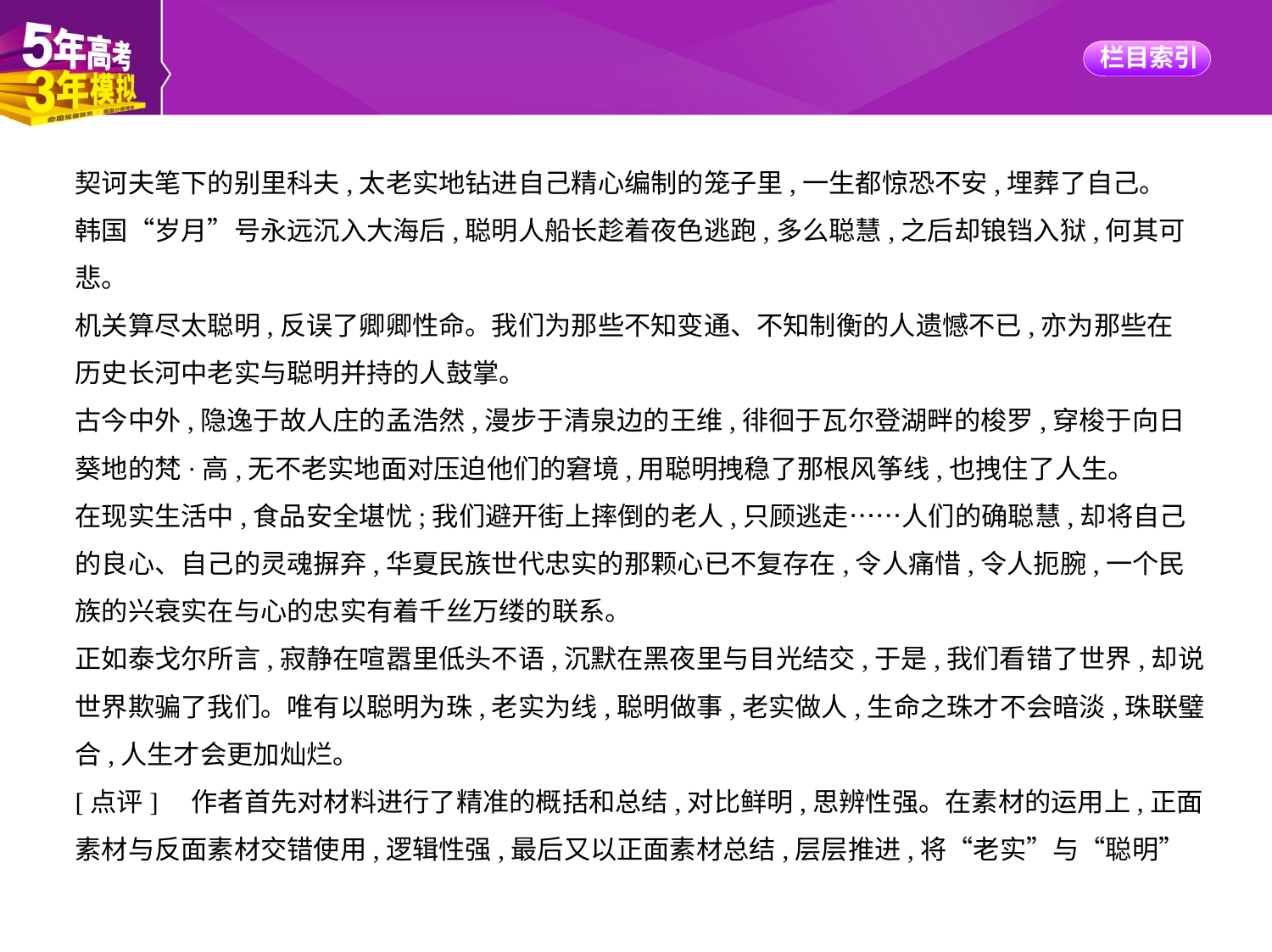

契诃夫笔下的别里科夫,太老实地钻进自己精心编制的笼子里,一生都惊恐不安,埋葬了自己。
韩国“岁月”号永远沉入大海后,聪明人船长趁着夜色逃跑,多么聪慧,之后却锒铛入狱,何其可
悲。
机关算尽太聪明,反误了卿卿性命。我们为那些不知变通、不知制衡的人遗憾不已,亦为那些在
历史长河中老实与聪明并持的人鼓掌。
古今中外,隐逸于故人庄的孟浩然,漫步于清泉边的王维,徘徊于瓦尔登湖畔的梭罗,穿梭于向日
葵地的梵·高,无不老实地面对压迫他们的窘境,用聪明拽稳了那根风筝线,也拽住了人生。
在现实生活中,食品安全堪忧;我们避开街上摔倒的老人,只顾逃走……人们的确聪慧,却将自己
的良心、自己的灵魂摒弃,华夏民族世代忠实的那颗心已不复存在,令人痛惜,令人扼腕,一个民
族的兴衰实在与心的忠实有着千丝万缕的联系。
正如泰戈尔所言,寂静在喧嚣里低头不语,沉默在黑夜里与目光结交,于是,我们看错了世界,却说
世界欺骗了我们。唯有以聪明为珠,老实为线,聪明做事,老实做人,生命之珠才不会暗淡,珠联璧
合,人生才会更加灿烂。
[点评]　作者首先对材料进行了精准的概括和总结,对比鲜明,思辨性强。在素材的运用上,正面
素材与反面素材交错使用,逻辑性强,最后又以正面素材总结,层层推进,将“老实”与“聪明”